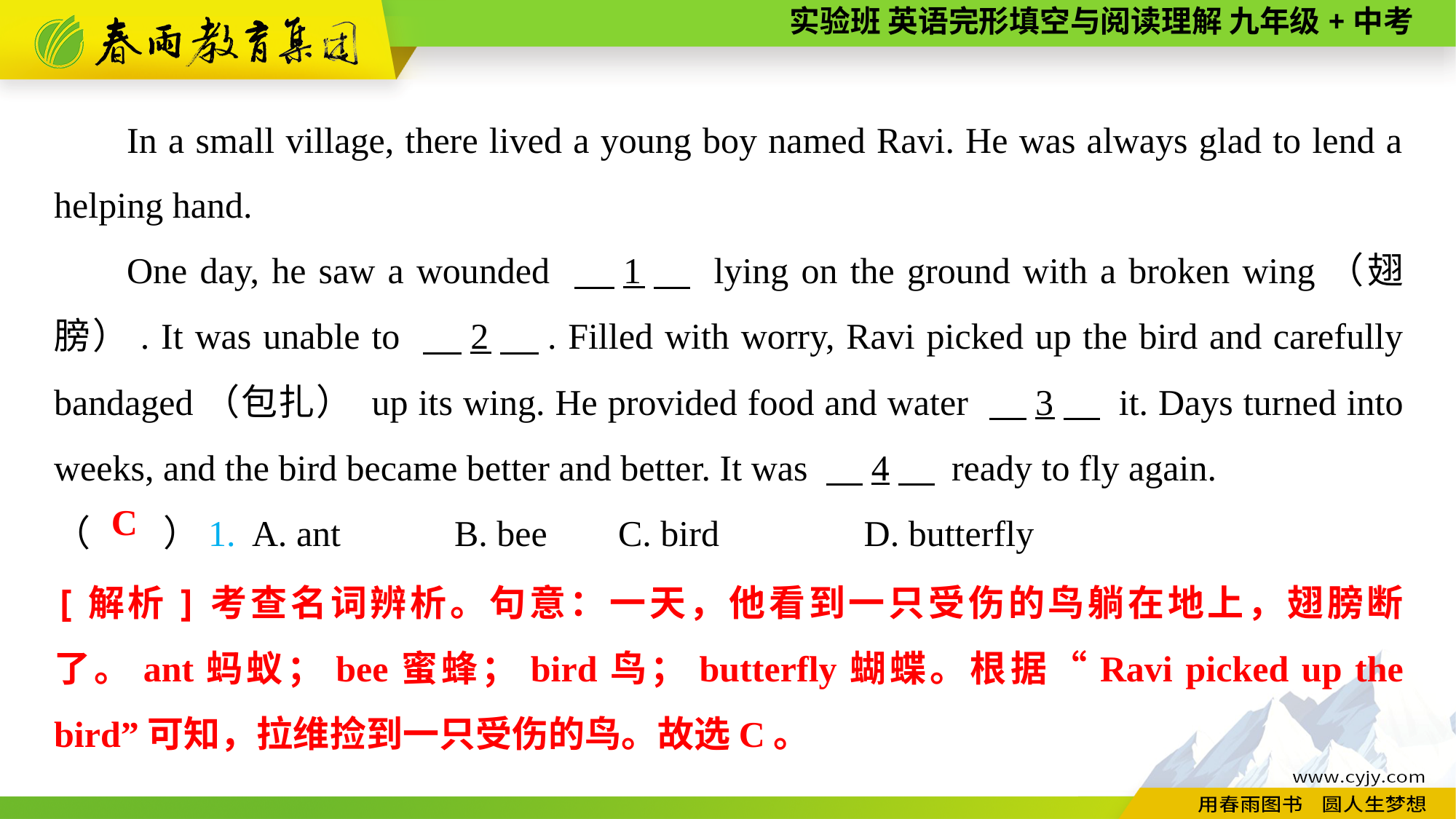

In a small village, there lived a young boy named Ravi. He was always glad to lend a helping hand.
One day, he saw a wounded 　1　 lying on the ground with a broken wing（翅膀）. It was unable to 　2　. Filled with worry, Ravi picked up the bird and carefully bandaged（包扎） up its wing. He provided food and water 　3　 it. Days turned into weeks, and the bird became better and better. It was 　4　 ready to fly again.
（　　）1.  A. ant	        B. bee	  C. bird	     D. butterfly
C
[解析]考查名词辨析。句意：一天，他看到一只受伤的鸟躺在地上，翅膀断了。ant蚂蚁；bee蜜蜂；bird鸟；butterfly蝴蝶。根据“Ravi picked up the bird”可知，拉维捡到一只受伤的鸟。故选C。